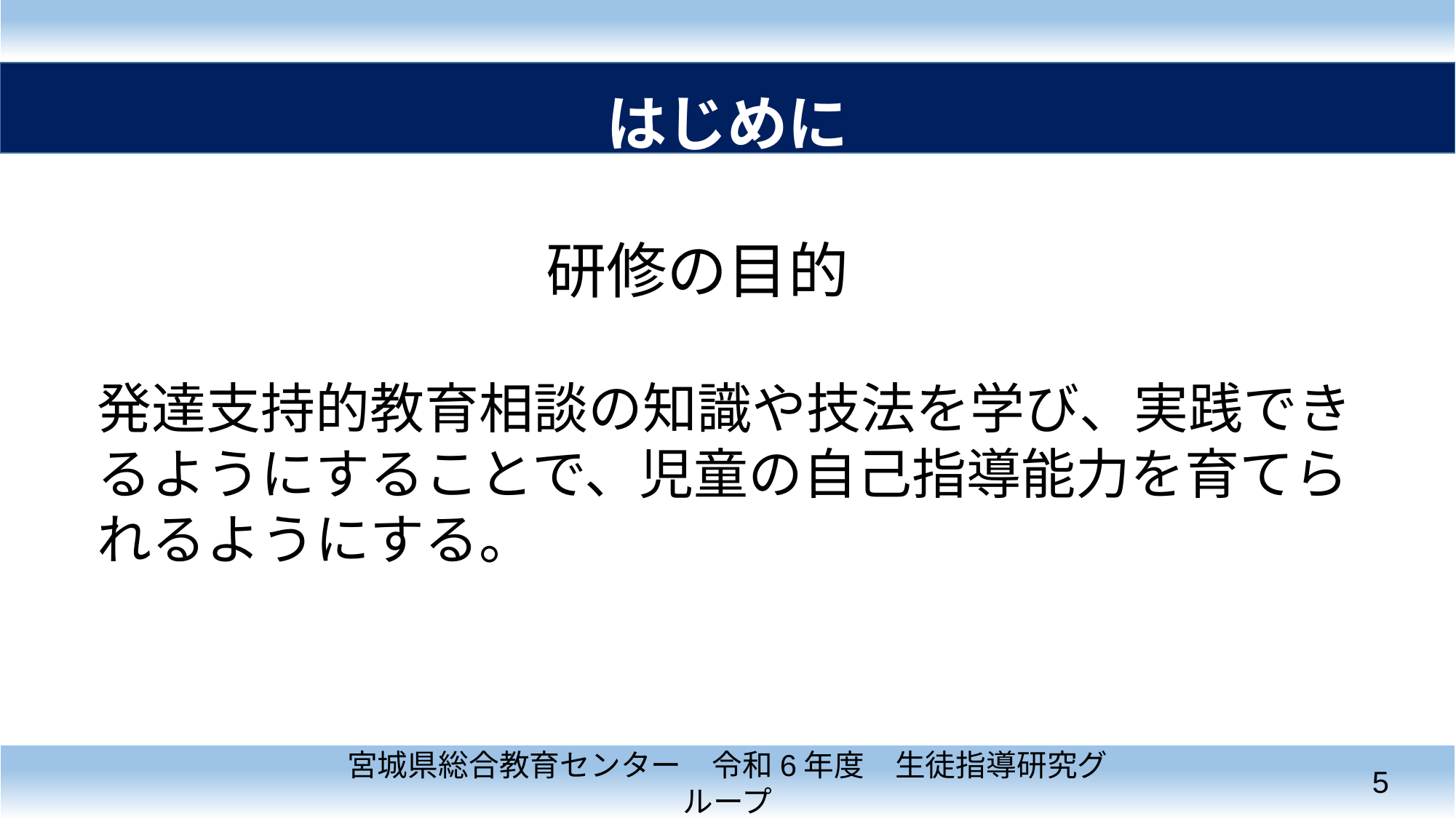

はじめに

研修の目的
発達支持的教育相談の知識や技法を学び、実践できるようにすることで、児童の自己指導能力を育てられるようにする。
5
宮城県総合教育センター　令和6年度　生徒指導研究グループ